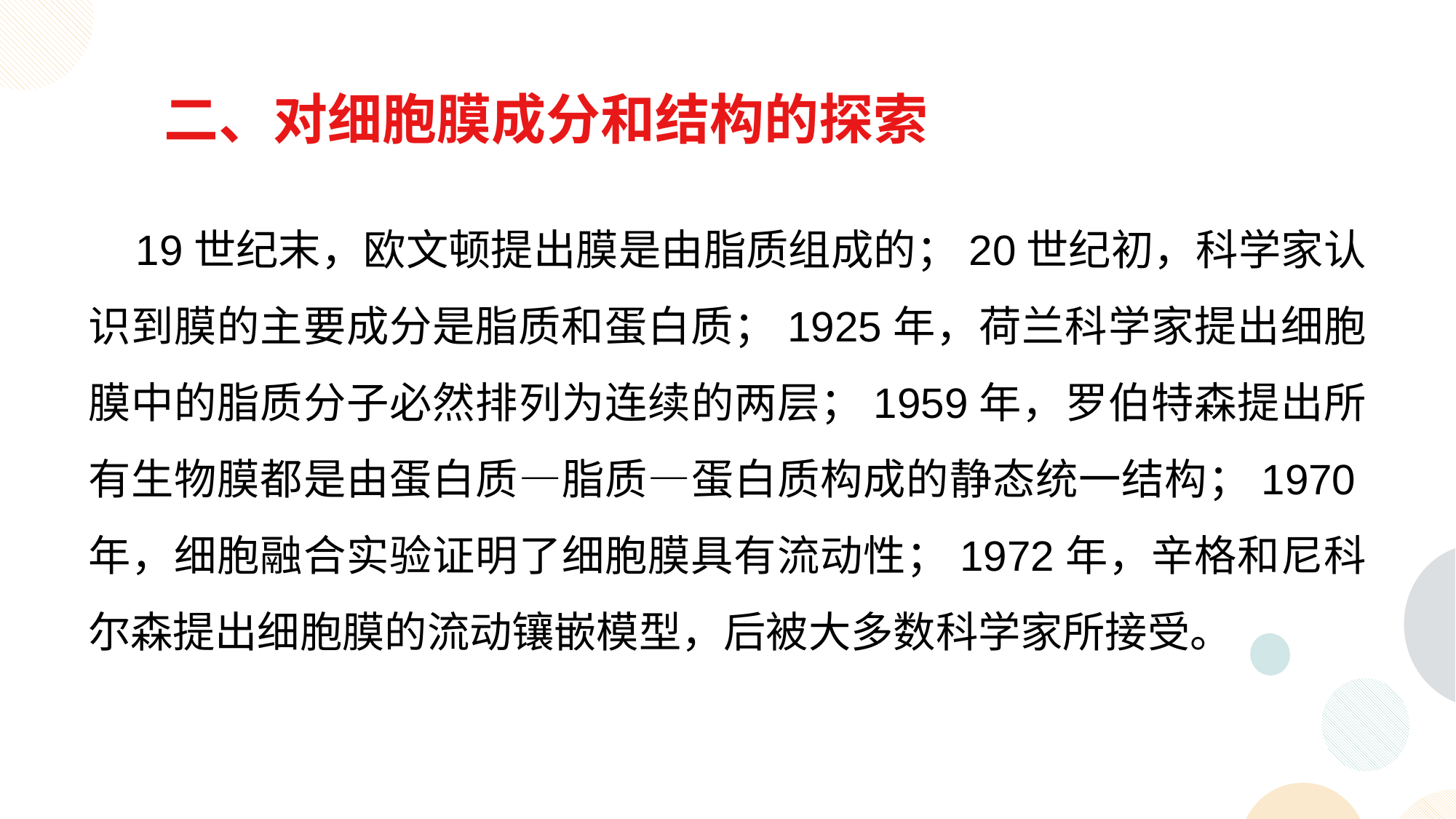

二、对细胞膜成分和结构的探索
    19世纪末，欧文顿提出膜是由脂质组成的；20世纪初，科学家认识到膜的主要成分是脂质和蛋白质；1925年，荷兰科学家提出细胞膜中的脂质分子必然排列为连续的两层；1959年，罗伯特森提出所有生物膜都是由蛋白质—脂质—蛋白质构成的静态统一结构；1970年，细胞融合实验证明了细胞膜具有流动性；1972年，辛格和尼科尔森提出细胞膜的流动镶嵌模型，后被大多数科学家所接受。